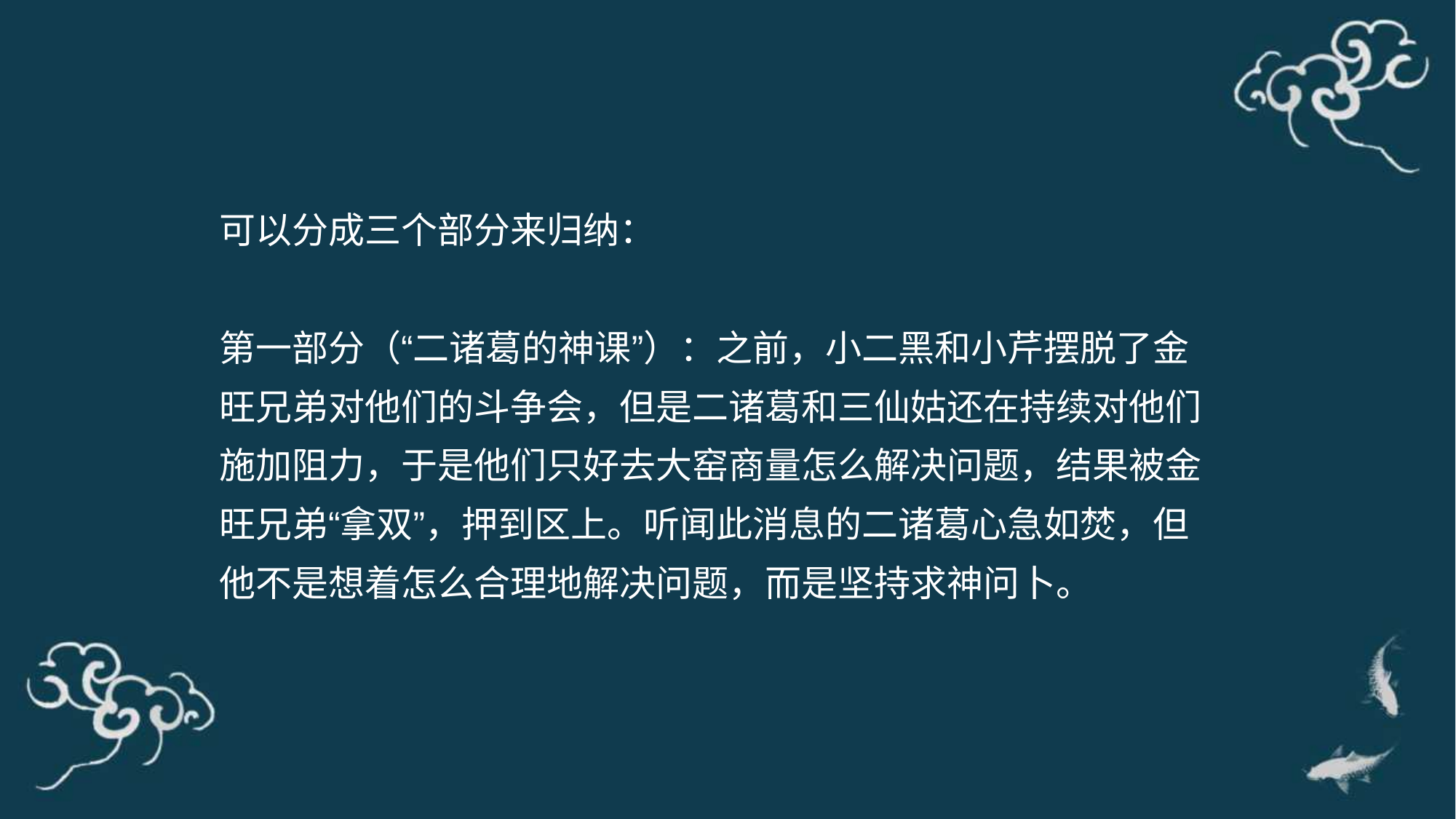

可以分成三个部分来归纳：

第一部分（“二诸葛的神课”）：之前，小二黑和小芹摆脱了金旺兄弟对他们的斗争会，但是二诸葛和三仙姑还在持续对他们施加阻力，于是他们只好去大窑商量怎么解决问题，结果被金旺兄弟“拿双”，押到区上。听闻此消息的二诸葛心急如焚，但他不是想着怎么合理地解决问题，而是坚持求神问卜。